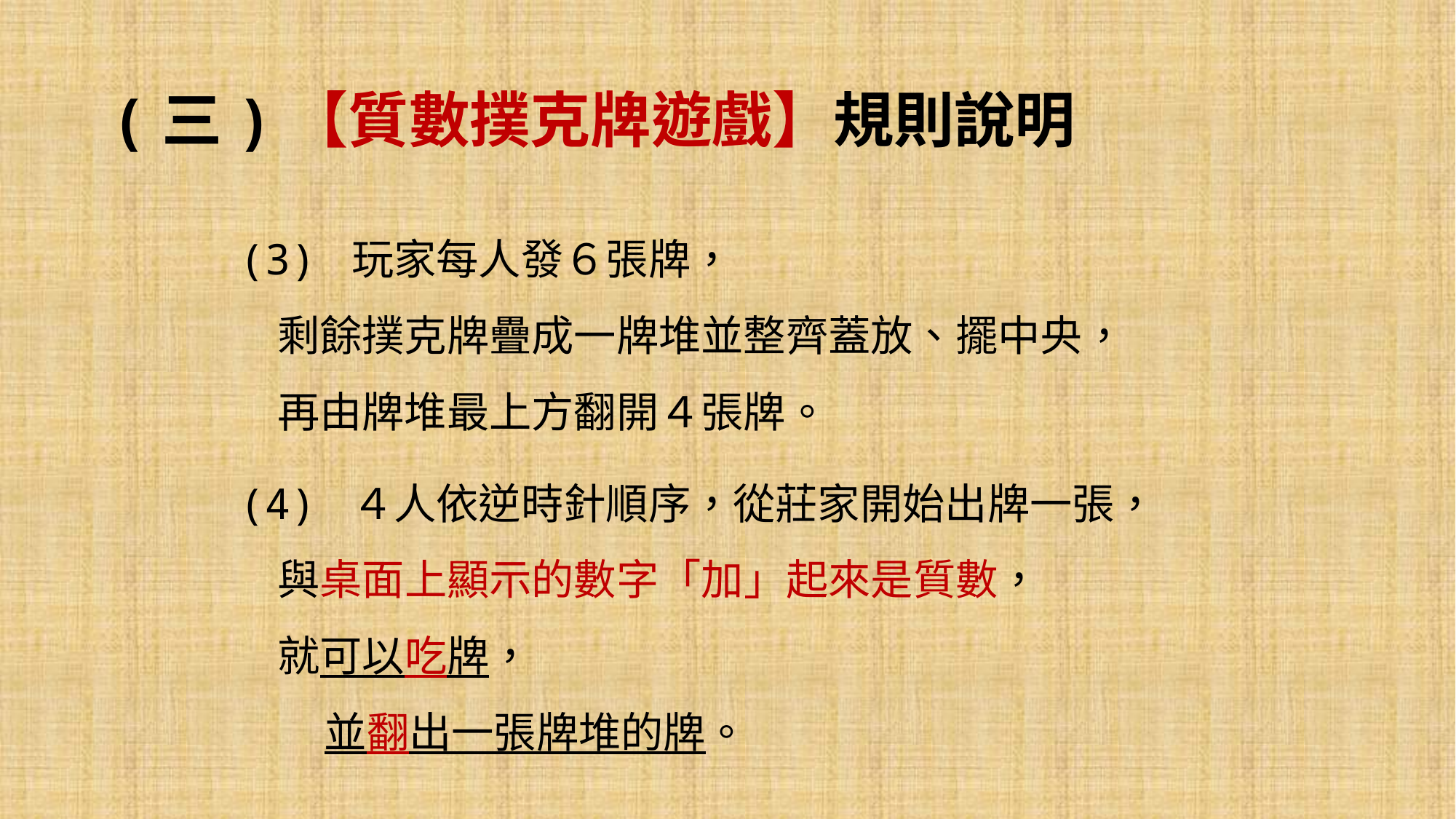

# (三)【質數撲克牌遊戲】規則說明
(3) 玩家每人發６張牌，
    剩餘撲克牌疊成一牌堆並整齊蓋放、擺中央，
    再由牌堆最上方翻開４張牌。
(4) ４人依逆時針順序，從莊家開始出牌一張，
    與桌面上顯示的數字「加」起來是質數，
    就可以吃牌，
　　並翻出一張牌堆的牌。